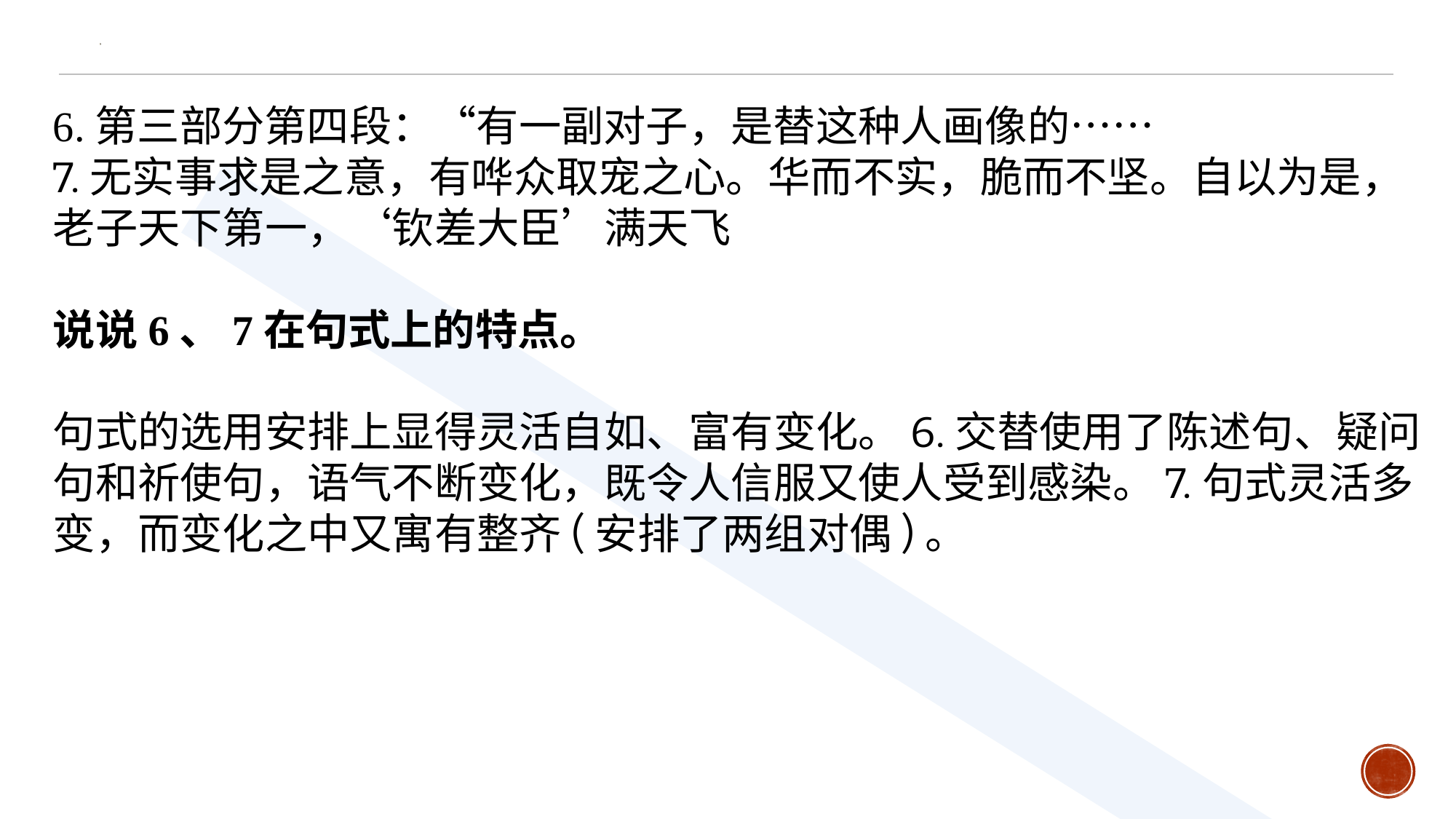

6.第三部分第四段：“有一副对子，是替这种人画像的……
7.无实事求是之意，有哗众取宠之心。华而不实，脆而不坚。自以为是，老子天下第一，‘钦差大臣’满天飞

说说6、7在句式上的特点。

句式的选用安排上显得灵活自如、富有变化。6.交替使用了陈述句、疑问句和祈使句，语气不断变化，既令人信服又使人受到感染。7.句式灵活多变，而变化之中又寓有整齐(安排了两组对偶)。